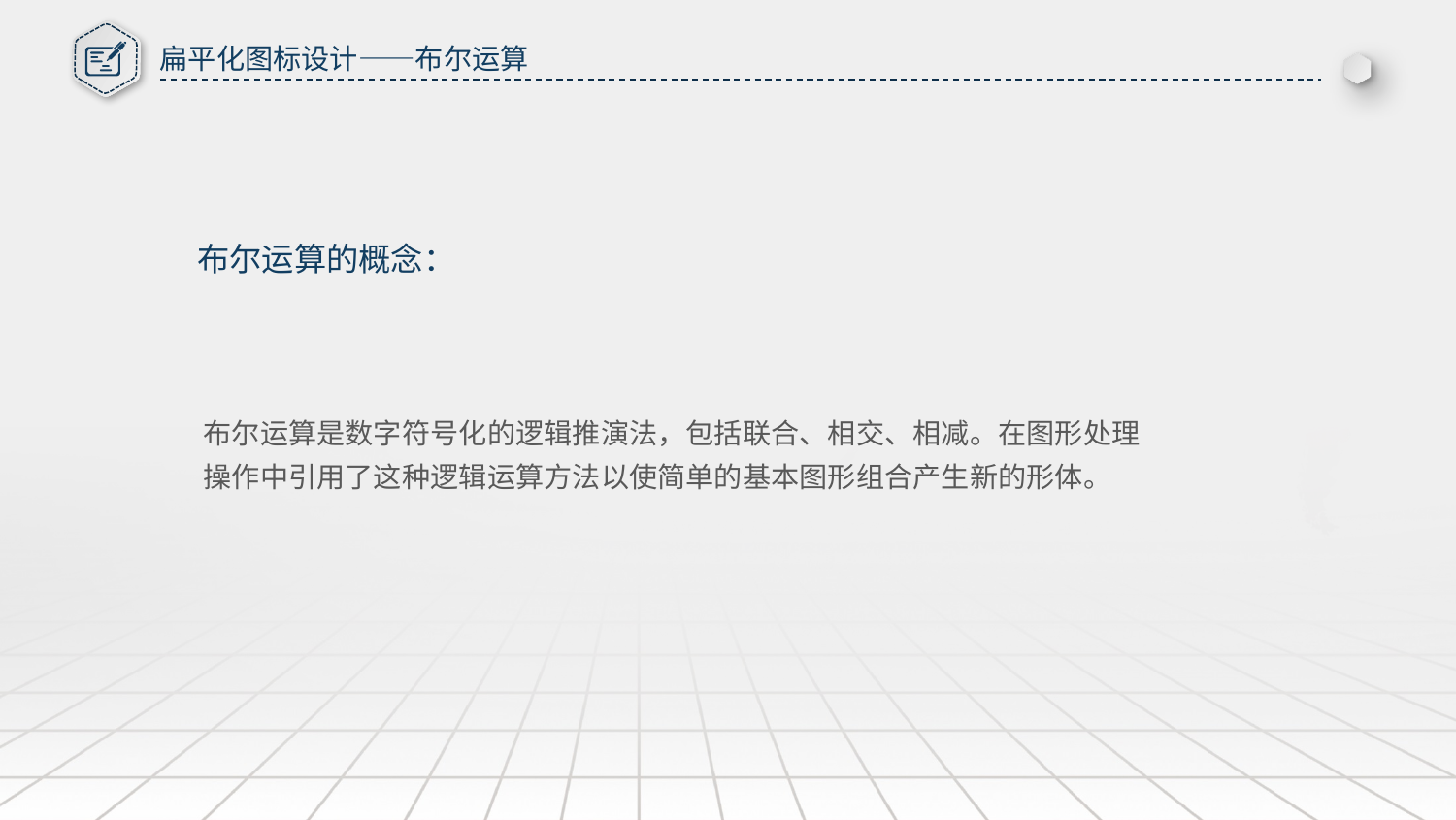

布尔运算的概念：
布尔运算是数字符号化的逻辑推演法，包括联合、相交、相减。在图形处理操作中引用了这种逻辑运算方法以使简单的基本图形组合产生新的形体。